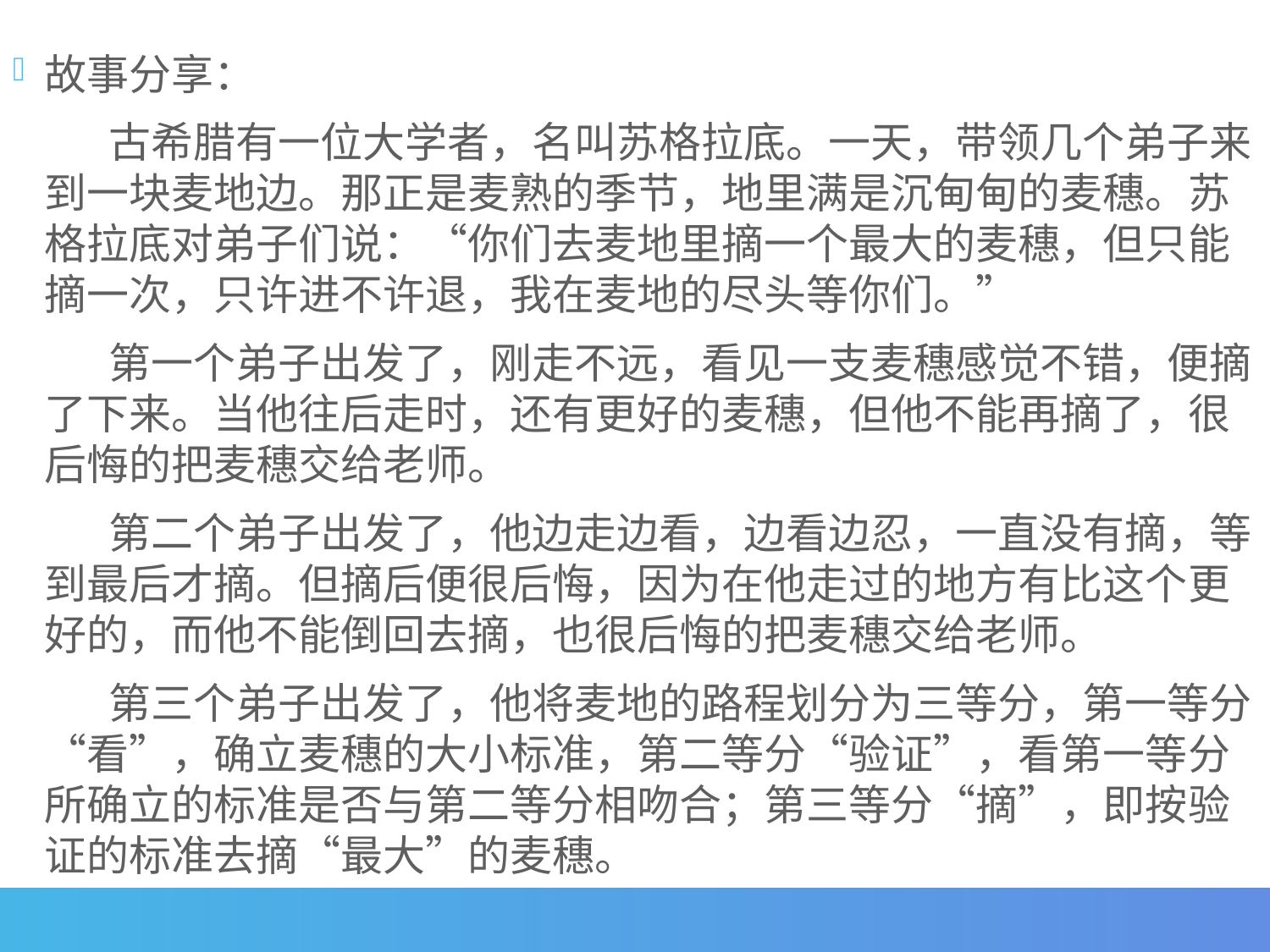

故事分享：
         古希腊有一位大学者，名叫苏格拉底。一天，带领几个弟子来到一块麦地边。那正是麦熟的季节，地里满是沉甸甸的麦穗。苏格拉底对弟子们说：“你们去麦地里摘一个最大的麦穗，但只能摘一次，只许进不许退，我在麦地的尽头等你们。”
         第一个弟子出发了，刚走不远，看见一支麦穗感觉不错，便摘了下来。当他往后走时，还有更好的麦穗，但他不能再摘了，很后悔的把麦穗交给老师。
         第二个弟子出发了，他边走边看，边看边忍，一直没有摘，等到最后才摘。但摘后便很后悔，因为在他走过的地方有比这个更好的，而他不能倒回去摘，也很后悔的把麦穗交给老师。
         第三个弟子出发了，他将麦地的路程划分为三等分，第一等分“看”，确立麦穗的大小标准，第二等分“验证”，看第一等分所确立的标准是否与第二等分相吻合；第三等分“摘”，即按验证的标准去摘“最大”的麦穗。